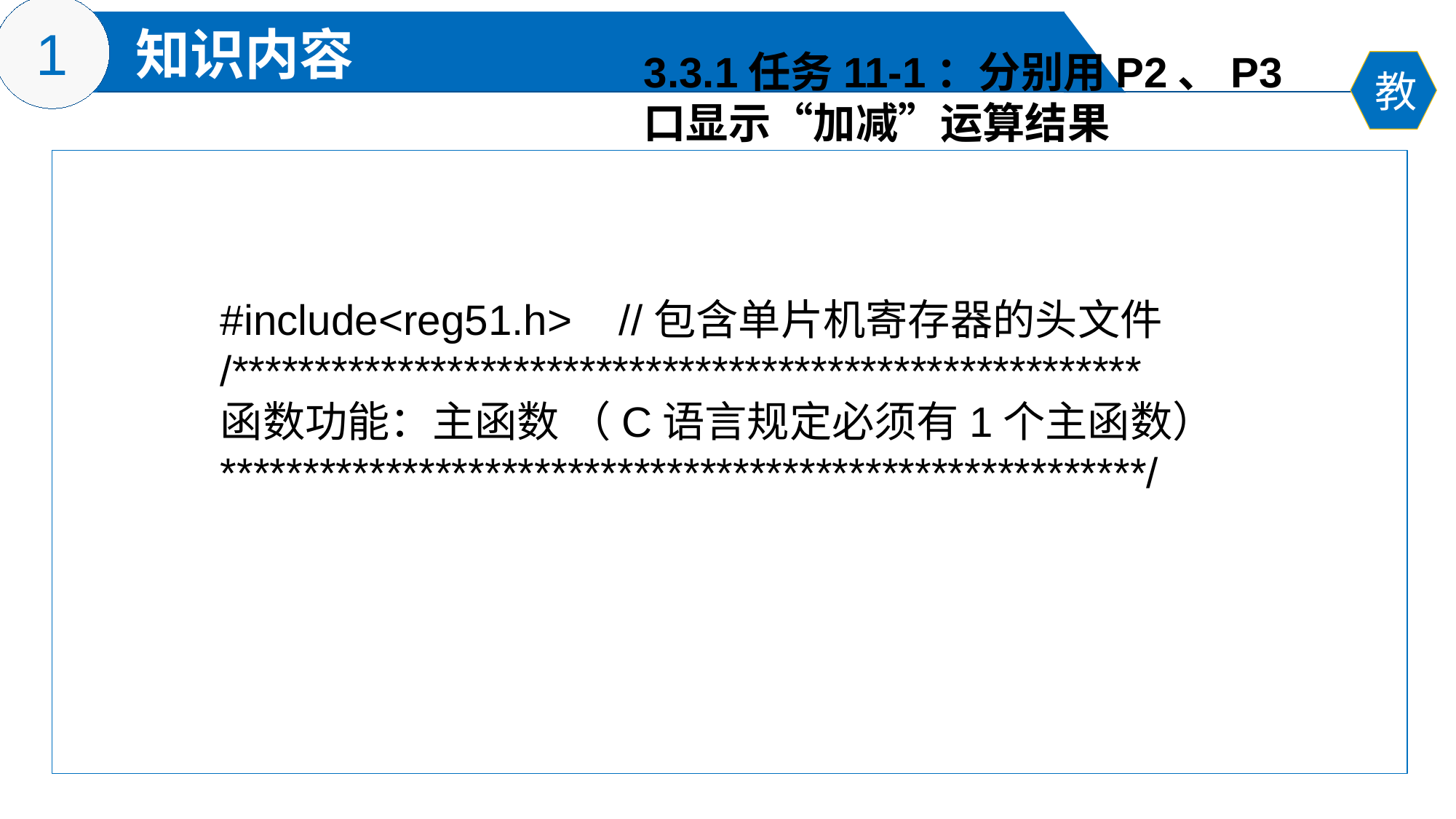

3.3.1任务11-1：分别用P2、P3
口显示“加减”运算结果
#include<reg51.h>    //包含单片机寄存器的头文件
/*******************************************************
函数功能：主函数 （C语言规定必须有1个主函数）
********************************************************/